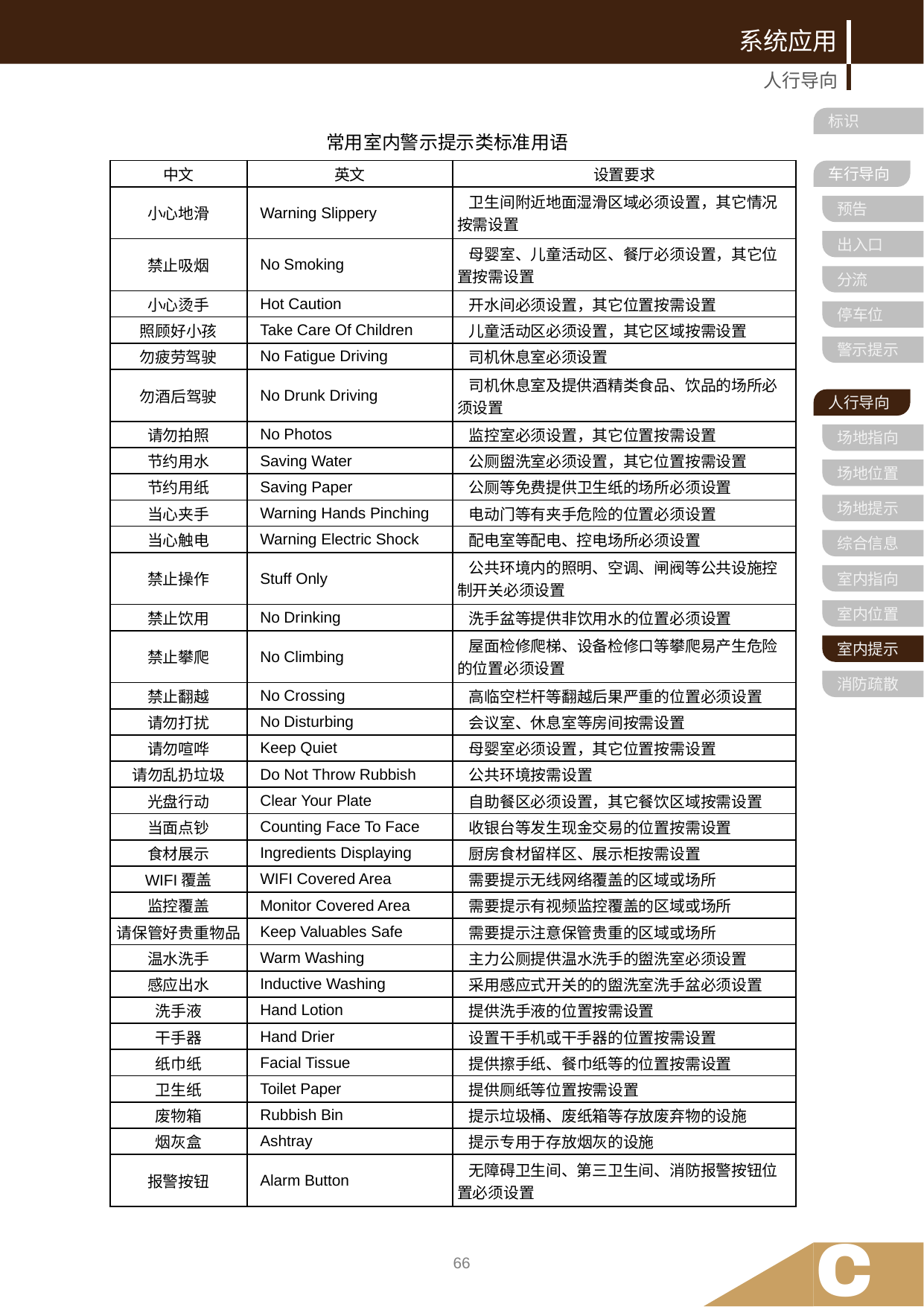

系统应用
人行导向
标识
车行导向
预告
出入口
分流
停车位
警示提示
人行导向
场地指向
场地位置
场地提示
综合信息
室内指向
室内位置
室内提示
消防疏散
常用室内警示提示类标准用语
| 中文 | 英文 | 设置要求 |
| --- | --- | --- |
| 小心地滑 | Warning Slippery | 卫生间附近地面湿滑区域必须设置，其它情况按需设置 |
| 禁止吸烟 | No Smoking | 母婴室、儿童活动区、餐厅必须设置，其它位置按需设置 |
| 小心烫手 | Hot Caution | 开水间必须设置，其它位置按需设置 |
| 照顾好小孩 | Take Care Of Children | 儿童活动区必须设置，其它区域按需设置 |
| 勿疲劳驾驶 | No Fatigue Driving | 司机休息室必须设置 |
| 勿酒后驾驶 | No Drunk Driving | 司机休息室及提供酒精类食品、饮品的场所必须设置 |
| 请勿拍照 | No Photos | 监控室必须设置，其它位置按需设置 |
| 节约用水 | Saving Water | 公厕盥洗室必须设置，其它位置按需设置 |
| 节约用纸 | Saving Paper | 公厕等免费提供卫生纸的场所必须设置 |
| 当心夹手 | Warning Hands Pinching | 电动门等有夹手危险的位置必须设置 |
| 当心触电 | Warning Electric Shock | 配电室等配电、控电场所必须设置 |
| 禁止操作 | Stuff Only | 公共环境内的照明、空调、闸阀等公共设施控制开关必须设置 |
| 禁止饮用 | No Drinking | 洗手盆等提供非饮用水的位置必须设置 |
| 禁止攀爬 | No Climbing | 屋面检修爬梯、设备检修口等攀爬易产生危险的位置必须设置 |
| 禁止翻越 | No Crossing | 高临空栏杆等翻越后果严重的位置必须设置 |
| 请勿打扰 | No Disturbing | 会议室、休息室等房间按需设置 |
| 请勿喧哗 | Keep Quiet | 母婴室必须设置，其它位置按需设置 |
| 请勿乱扔垃圾 | Do Not Throw Rubbish | 公共环境按需设置 |
| 光盘行动 | Clear Your Plate | 自助餐区必须设置，其它餐饮区域按需设置 |
| 当面点钞 | Counting Face To Face | 收银台等发生现金交易的位置按需设置 |
| 食材展示 | Ingredients Displaying | 厨房食材留样区、展示柜按需设置 |
| WIFI覆盖 | WIFI Covered Area | 需要提示无线网络覆盖的区域或场所 |
| 监控覆盖 | Monitor Covered Area | 需要提示有视频监控覆盖的区域或场所 |
| 请保管好贵重物品 | Keep Valuables Safe | 需要提示注意保管贵重的区域或场所 |
| 温水洗手 | Warm Washing | 主力公厕提供温水洗手的盥洗室必须设置 |
| 感应出水 | Inductive Washing | 采用感应式开关的的盥洗室洗手盆必须设置 |
| 洗手液 | Hand Lotion | 提供洗手液的位置按需设置 |
| 干手器 | Hand Drier | 设置干手机或干手器的位置按需设置 |
| 纸巾纸 | Facial Tissue | 提供擦手纸、餐巾纸等的位置按需设置 |
| 卫生纸 | Toilet Paper | 提供厕纸等位置按需设置 |
| 废物箱 | Rubbish Bin | 提示垃圾桶、废纸箱等存放废弃物的设施 |
| 烟灰盒 | Ashtray | 提示专用于存放烟灰的设施 |
| 报警按钮 | Alarm Button | 无障碍卫生间、第三卫生间、消防报警按钮位置必须设置 |
C